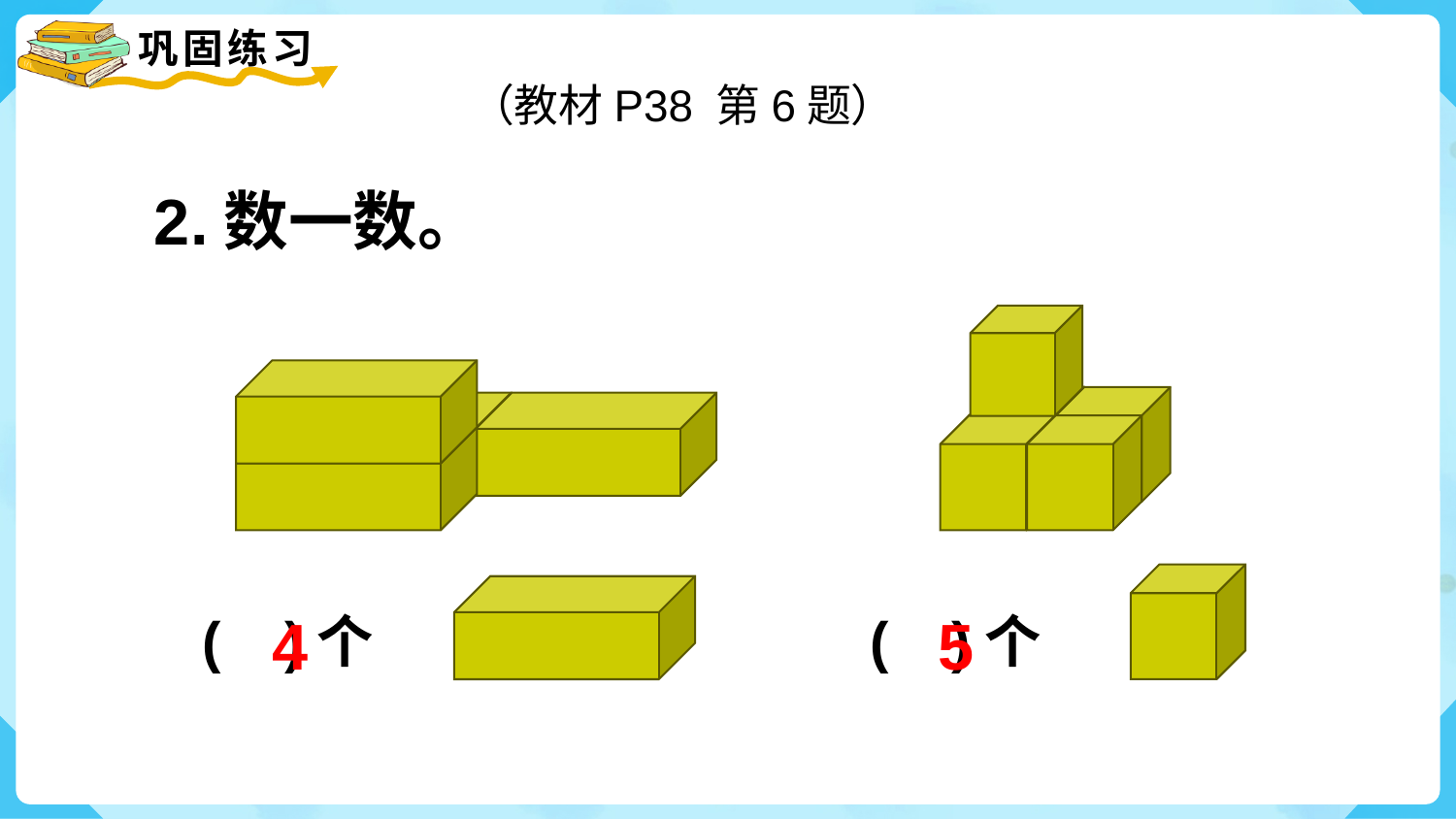

（教材P38 第6题）
2.数一数。

(    )个

(    )个
5
4